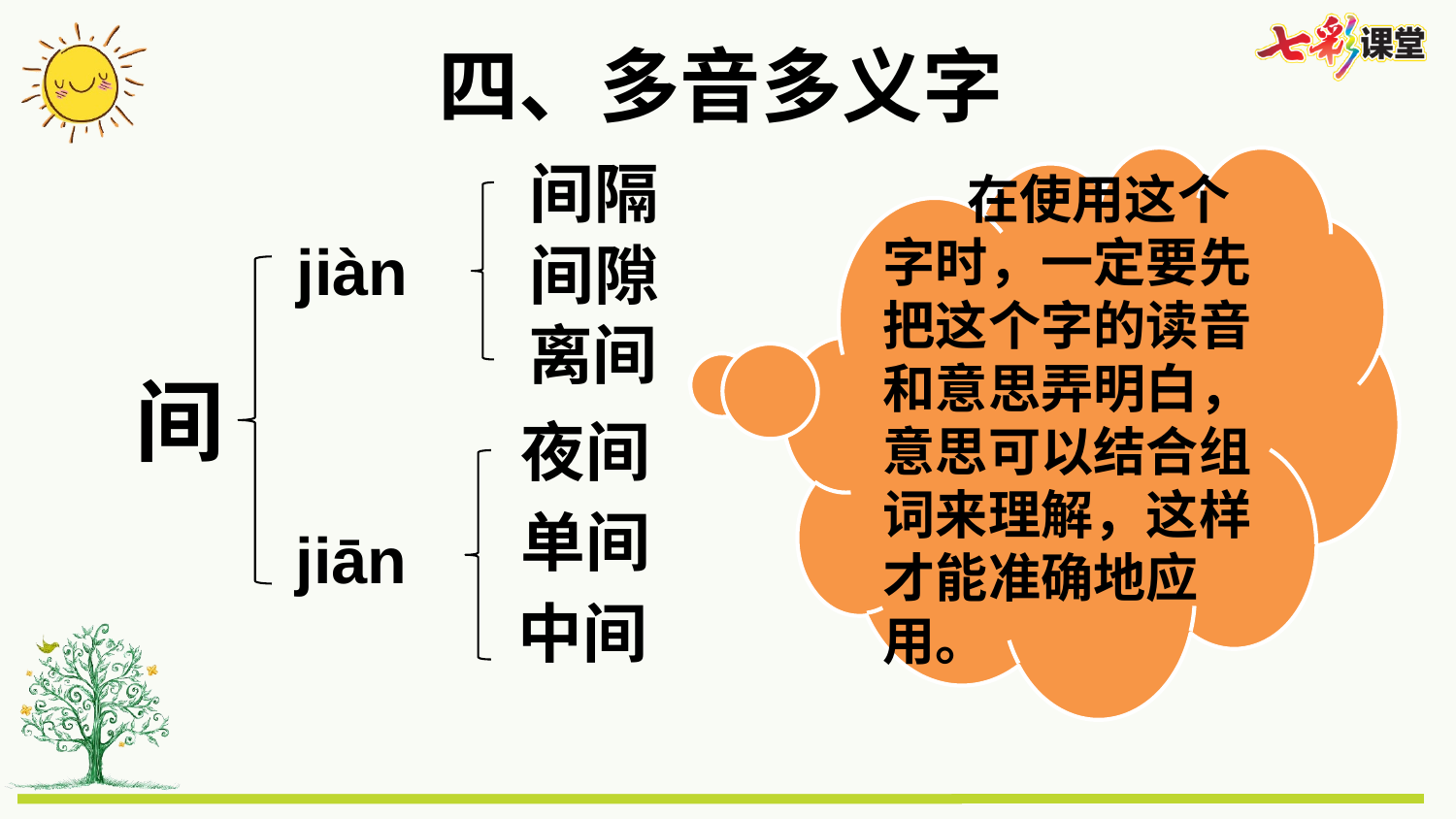

四、多音多义字
      在使用这个字时，一定要先把这个字的读音和意思弄明白，意思可以结合组词来理解，这样才能准确地应用。
间隔

jiàn
间隙

离间
间
夜间

单间
jiān
中间